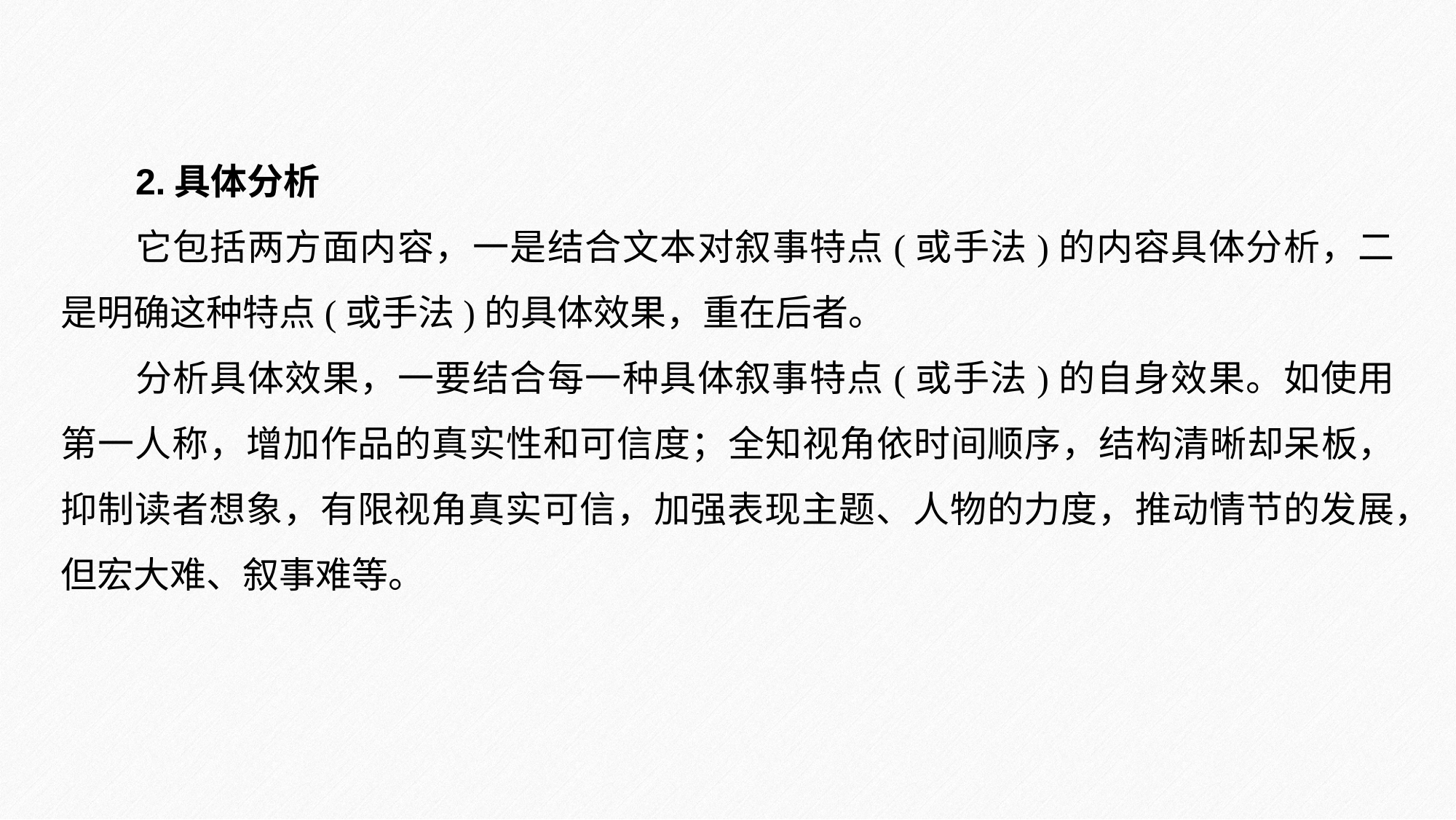

2.具体分析
它包括两方面内容，一是结合文本对叙事特点(或手法)的内容具体分析，二是明确这种特点(或手法)的具体效果，重在后者。
分析具体效果，一要结合每一种具体叙事特点(或手法)的自身效果。如使用第一人称，增加作品的真实性和可信度；全知视角依时间顺序，结构清晰却呆板，抑制读者想象，有限视角真实可信，加强表现主题、人物的力度，推动情节的发展，但宏大难、叙事难等。